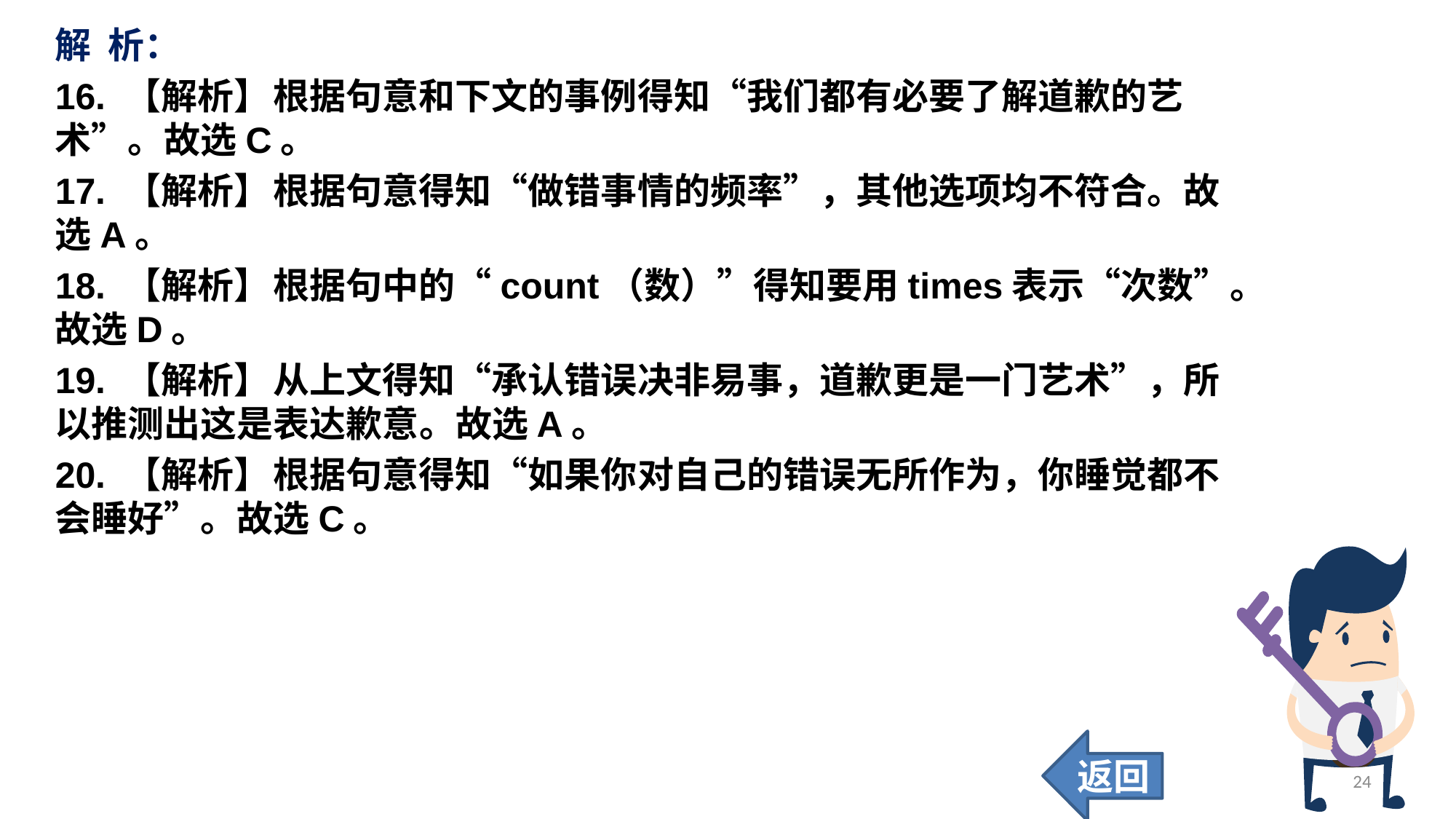

解  析：
16. 【解析】	根据句意和下文的事例得知“我们都有必要了解道歉的艺术”。故选C。
17. 【解析】	根据句意得知“做错事情的频率”，其他选项均不符合。故选A。
18. 【解析】	根据句中的“count（数）”得知要用times表示“次数”。故选D。
19. 【解析】	从上文得知“承认错误决非易事，道歉更是一门艺术”，所以推测出这是表达歉意。故选A。
20. 【解析】	根据句意得知“如果你对自己的错误无所作为，你睡觉都不会睡好”。故选C。

返回
24